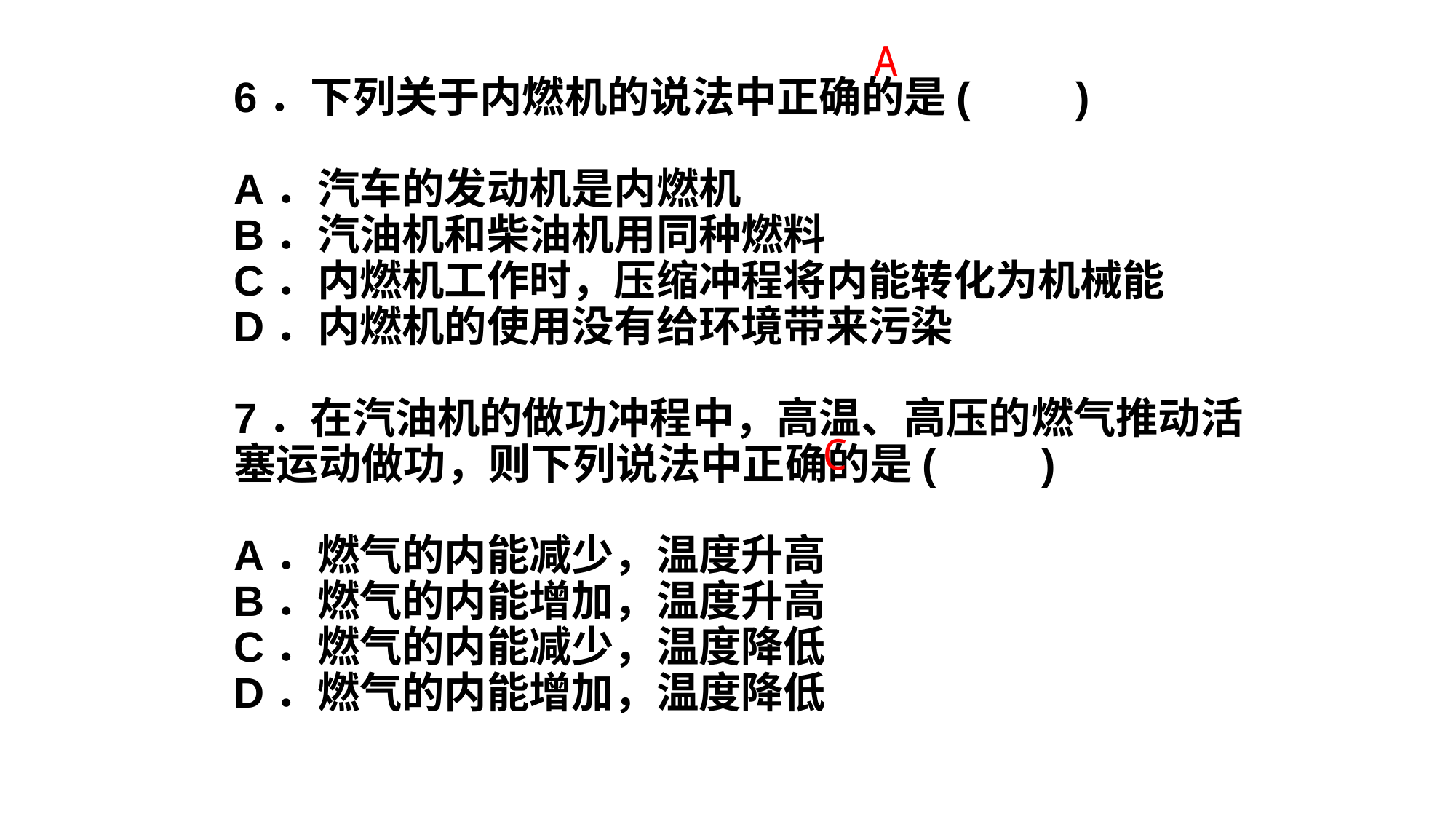

A
# 6．下列关于内燃机的说法中正确的是(　　) A．汽车的发动机是内燃机 B．汽油机和柴油机用同种燃料 C．内燃机工作时，压缩冲程将内能转化为机械能 D．内燃机的使用没有给环境带来污染 7．在汽油机的做功冲程中，高温、高压的燃气推动活塞运动做功，则下列说法中正确的是(　　) A．燃气的内能减少，温度升高 B．燃气的内能增加，温度升高 C．燃气的内能减少，温度降低 D．燃气的内能增加，温度降低
C